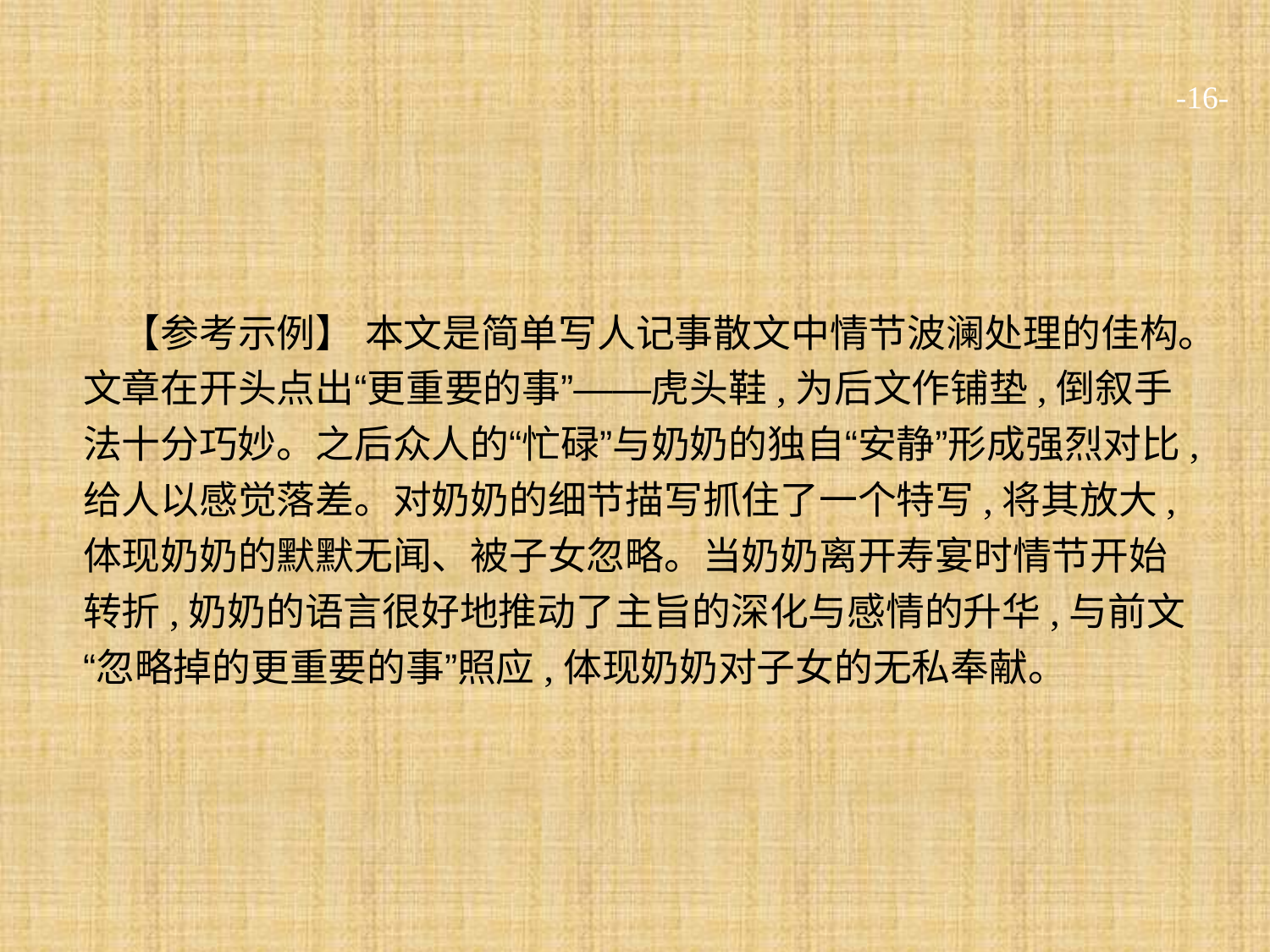

-16-
【参考示例】 本文是简单写人记事散文中情节波澜处理的佳构。文章在开头点出“更重要的事”——虎头鞋,为后文作铺垫,倒叙手法十分巧妙。之后众人的“忙碌”与奶奶的独自“安静”形成强烈对比,给人以感觉落差。对奶奶的细节描写抓住了一个特写,将其放大,体现奶奶的默默无闻、被子女忽略。当奶奶离开寿宴时情节开始转折,奶奶的语言很好地推动了主旨的深化与感情的升华,与前文“忽略掉的更重要的事”照应,体现奶奶对子女的无私奉献。